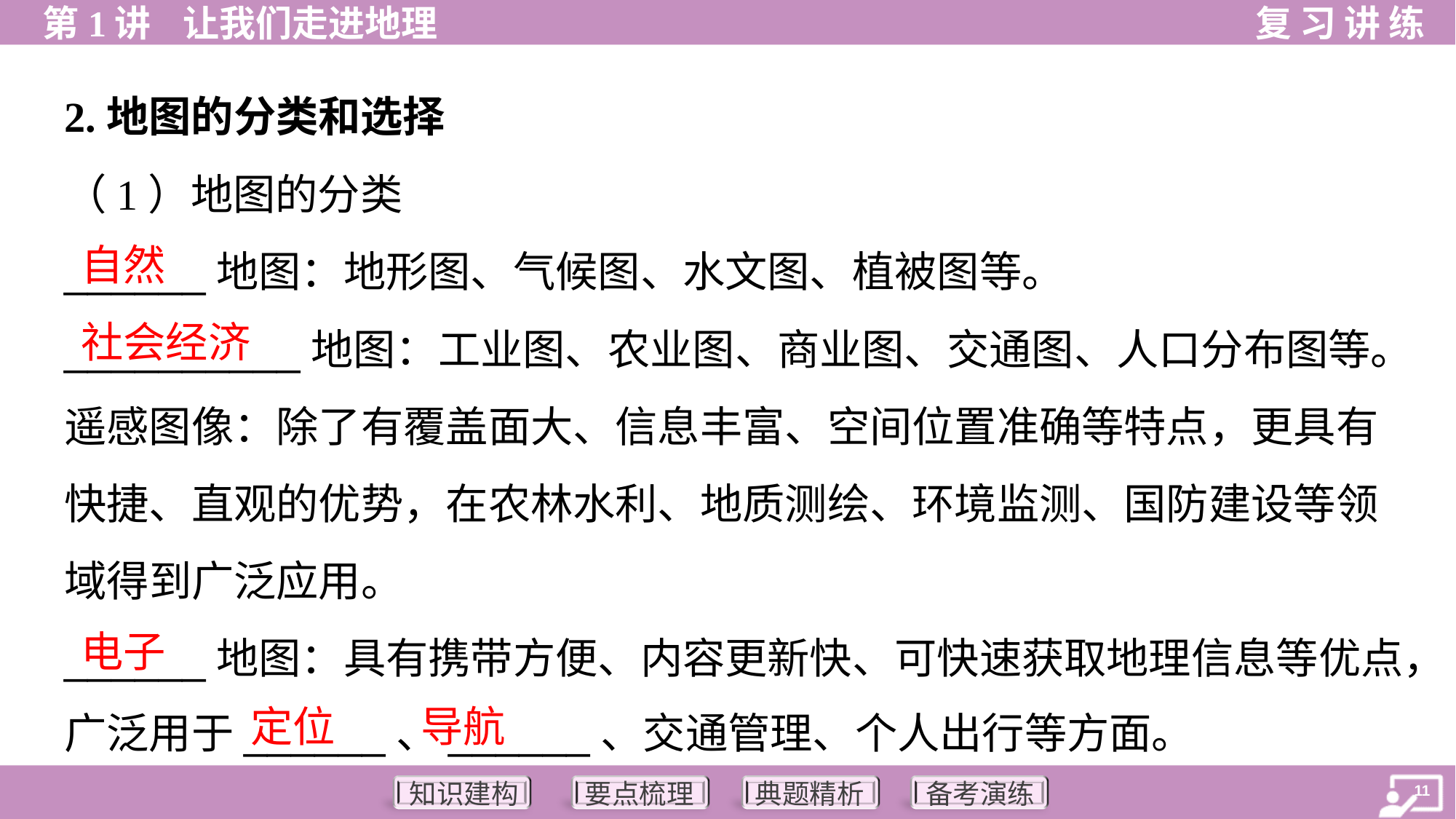

2.地图的分类和选择
（1）地图的分类
______地图：地形图、气候图、水文图、植被图等。
__________地图：工业图、农业图、商业图、交通图、人口分布图等。
遥感图像：除了有覆盖面大、信息丰富、空间位置准确等特点，更具有
快捷、直观的优势，在农林水利、地质测绘、环境监测、国防建设等领
域得到广泛应用。
______地图：具有携带方便、内容更新快、可快速获取地理信息等优点，
广泛用于______、______、交通管理、个人出行等方面。
自然
社会经济
电子
定位
导航